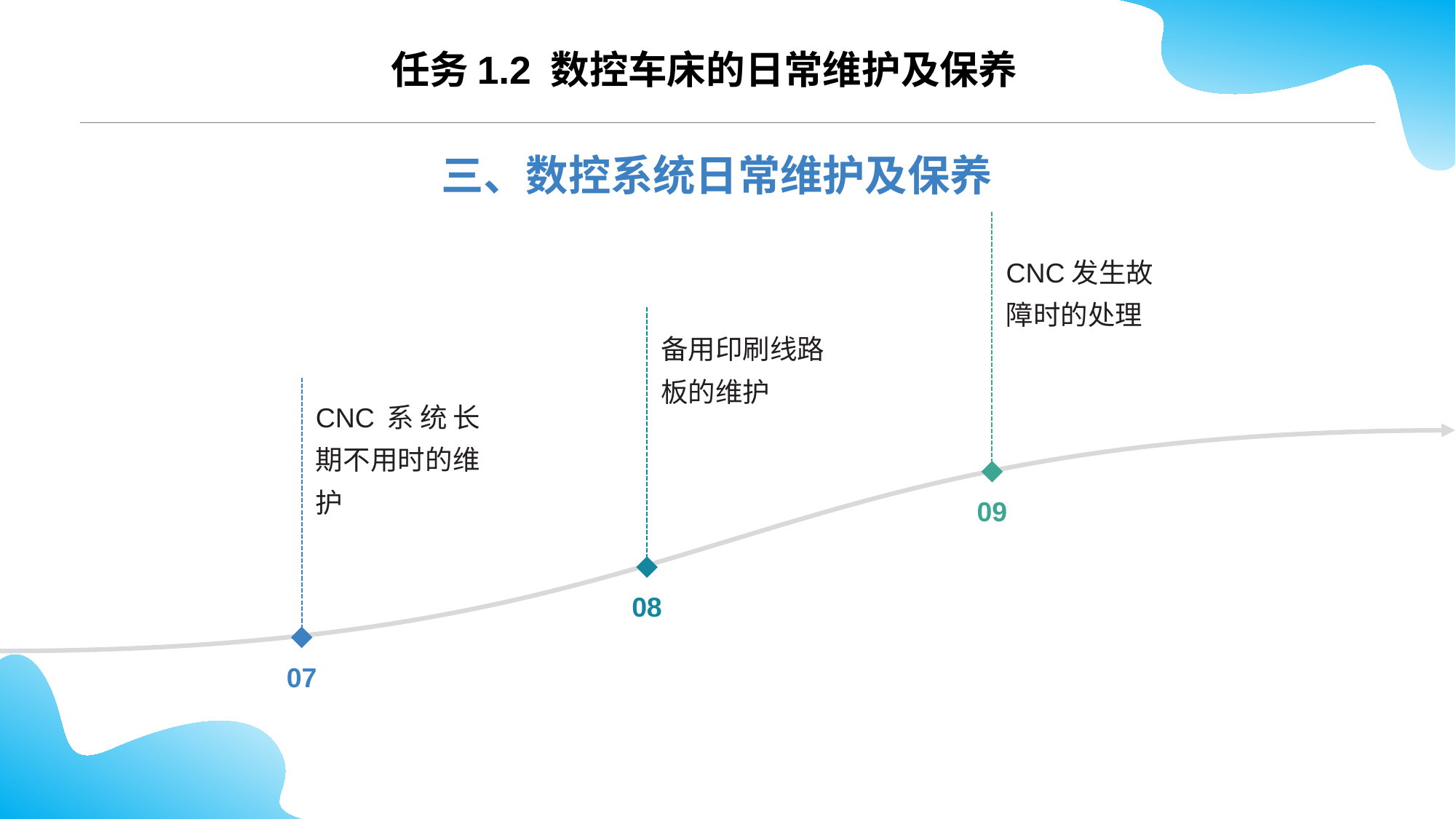

CONTENTS
任务1.2 数控车床的日常维护及保养
三、数控系统日常维护及保养
CNC发生故障时的处理

09
备用印刷线路板的维护

08
CNC系统长期不用时的维护

07